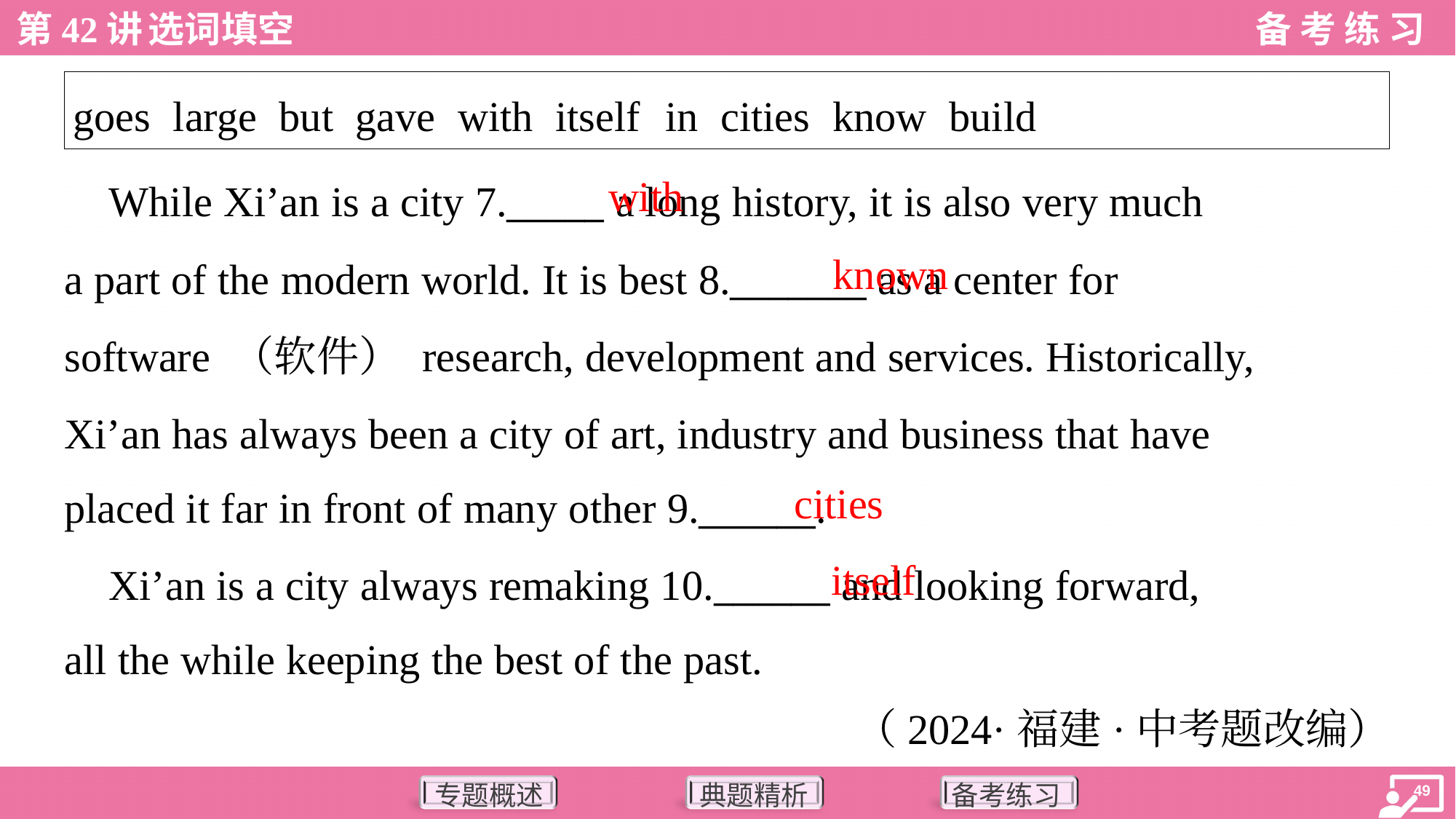

| goes large but gave with itself in cities know build |
| --- |
with
    While Xi’an is a city 7._____ a long history, it is also very much
a part of the modern world. It is best 8._______ as a center for
software （软件） research, development and services. Historically,
Xi’an has always been a city of art, industry and business that have
placed it far in front of many other 9.______.
known
cities
itself
    Xi’an is a city always remaking 10.______ and looking forward,
all the while keeping the best of the past.
（2024·福建·中考题改编）